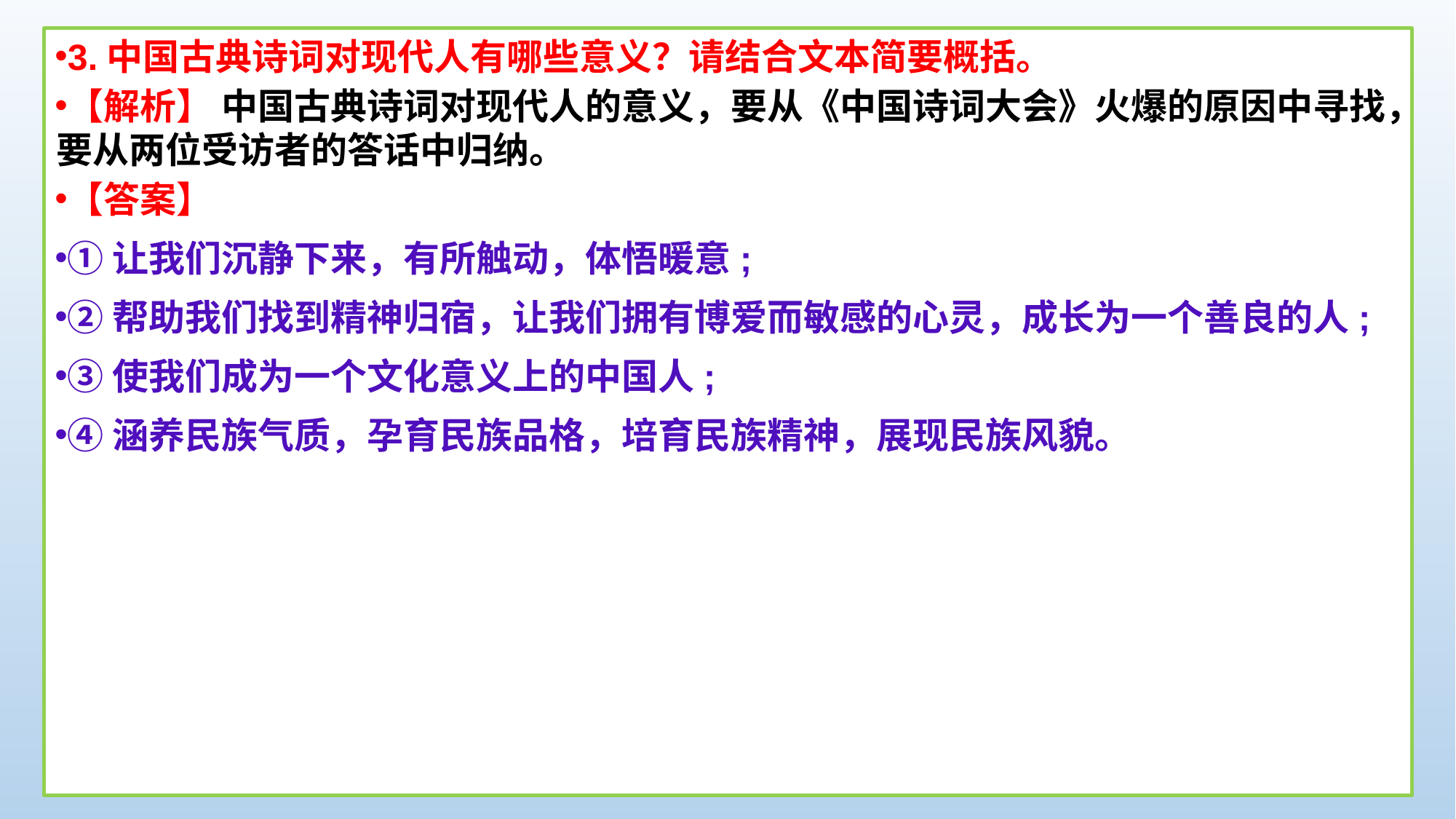

3.中国古典诗词对现代人有哪些意义？请结合文本简要概括。
【解析】 中国古典诗词对现代人的意义，要从《中国诗词大会》火爆的原因中寻找，要从两位受访者的答话中归纳。
【答案】
①让我们沉静下来，有所触动，体悟暖意;
②帮助我们找到精神归宿，让我们拥有博爱而敏感的心灵，成长为一个善良的人;
③使我们成为一个文化意义上的中国人;
④涵养民族气质，孕育民族品格，培育民族精神，展现民族风貌。